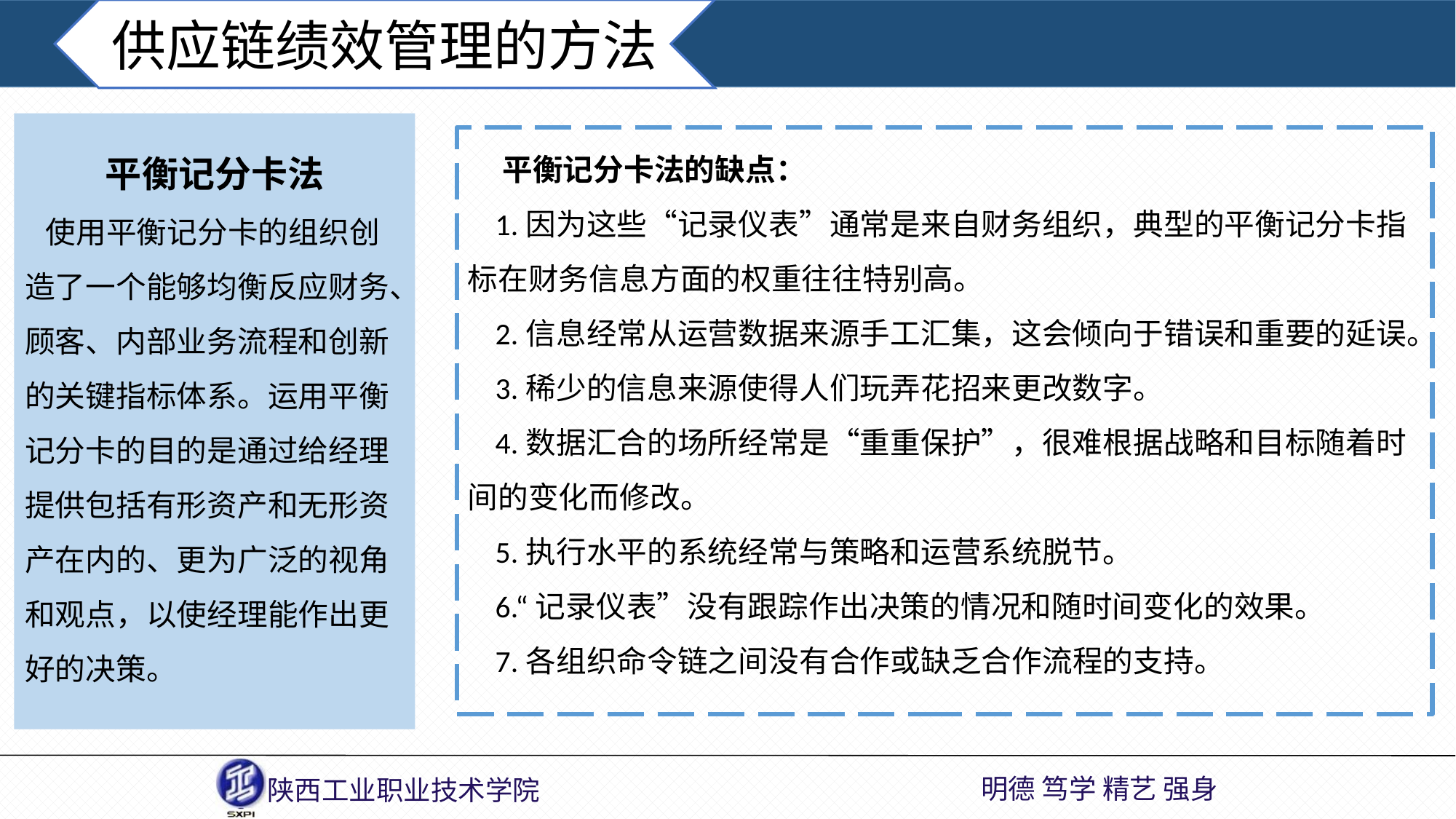

供应链绩效管理的方法

平衡记分卡法
  使用平衡记分卡的组织创造了一个能够均衡反应财务、顾客、内部业务流程和创新的关键指标体系。运用平衡记分卡的目的是通过给经理提供包括有形资产和无形资产在内的、更为广泛的视角和观点，以使经理能作出更好的决策。
    平衡记分卡法的缺点：
    1.因为这些“记录仪表”通常是来自财务组织，典型的平衡记分卡指标在财务信息方面的权重往往特别高。
    2.信息经常从运营数据来源手工汇集，这会倾向于错误和重要的延误。
    3.稀少的信息来源使得人们玩弄花招来更改数字。
    4.数据汇合的场所经常是“重重保护”，很难根据战略和目标随着时间的变化而修改。
    5.执行水平的系统经常与策略和运营系统脱节。
    6.“记录仪表”没有跟踪作出决策的情况和随时间变化的效果。
    7.各组织命令链之间没有合作或缺乏合作流程的支持。